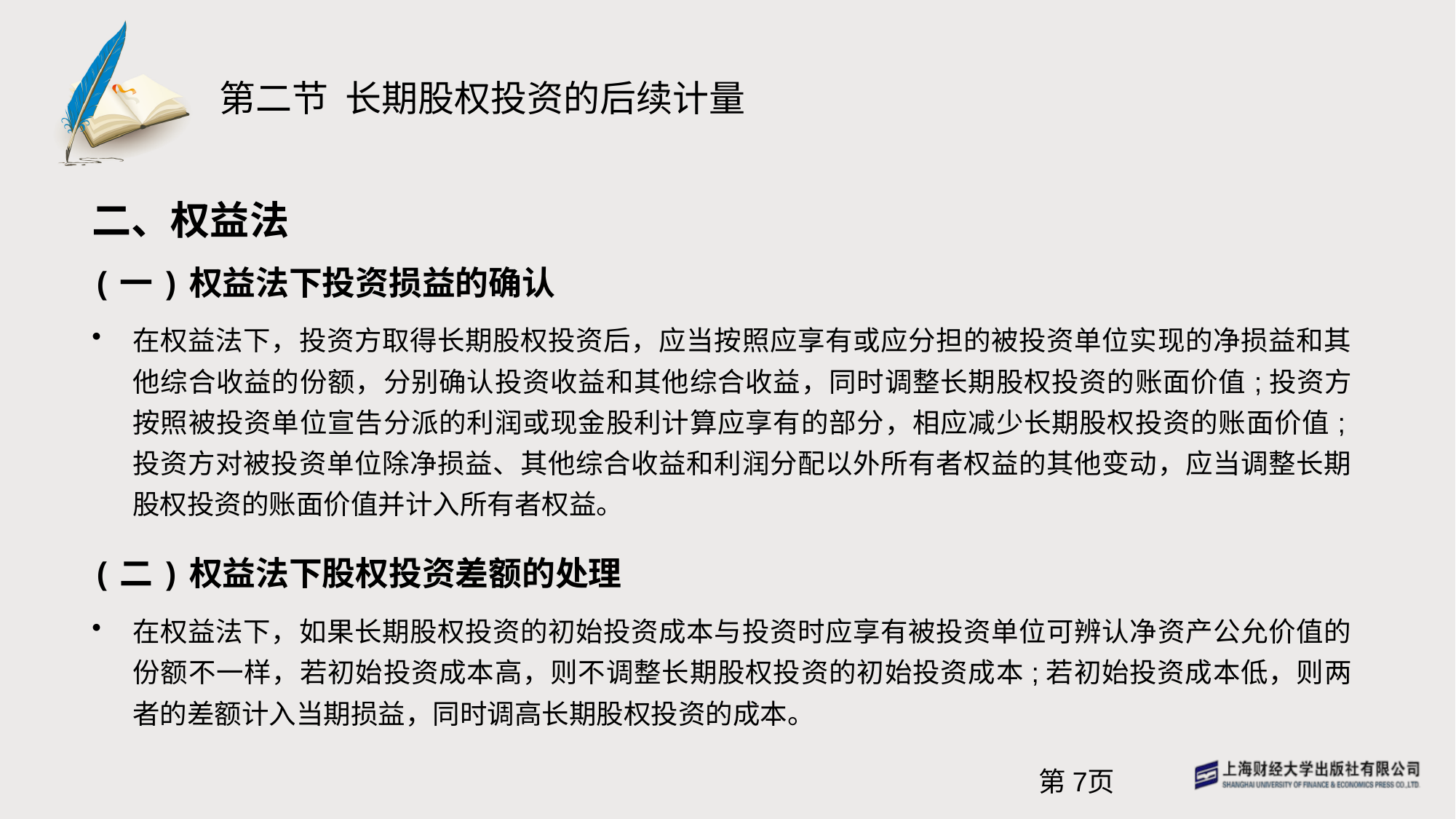

# 第二节  长期股权投资的后续计量
二、权益法
(一)权益法下投资损益的确认
在权益法下，投资方取得长期股权投资后，应当按照应享有或应分担的被投资单位实现的净损益和其他综合收益的份额，分别确认投资收益和其他综合收益，同时调整长期股权投资的账面价值;投资方按照被投资单位宣告分派的利润或现金股利计算应享有的部分，相应减少长期股权投资的账面价值;投资方对被投资单位除净损益、其他综合收益和利润分配以外所有者权益的其他变动，应当调整长期股权投资的账面价值并计入所有者权益。
(二)权益法下股权投资差额的处理
在权益法下，如果长期股权投资的初始投资成本与投资时应享有被投资单位可辨认净资产公允价值的份额不一样，若初始投资成本高，则不调整长期股权投资的初始投资成本;若初始投资成本低，则两者的差额计入当期损益，同时调高长期股权投资的成本。

7